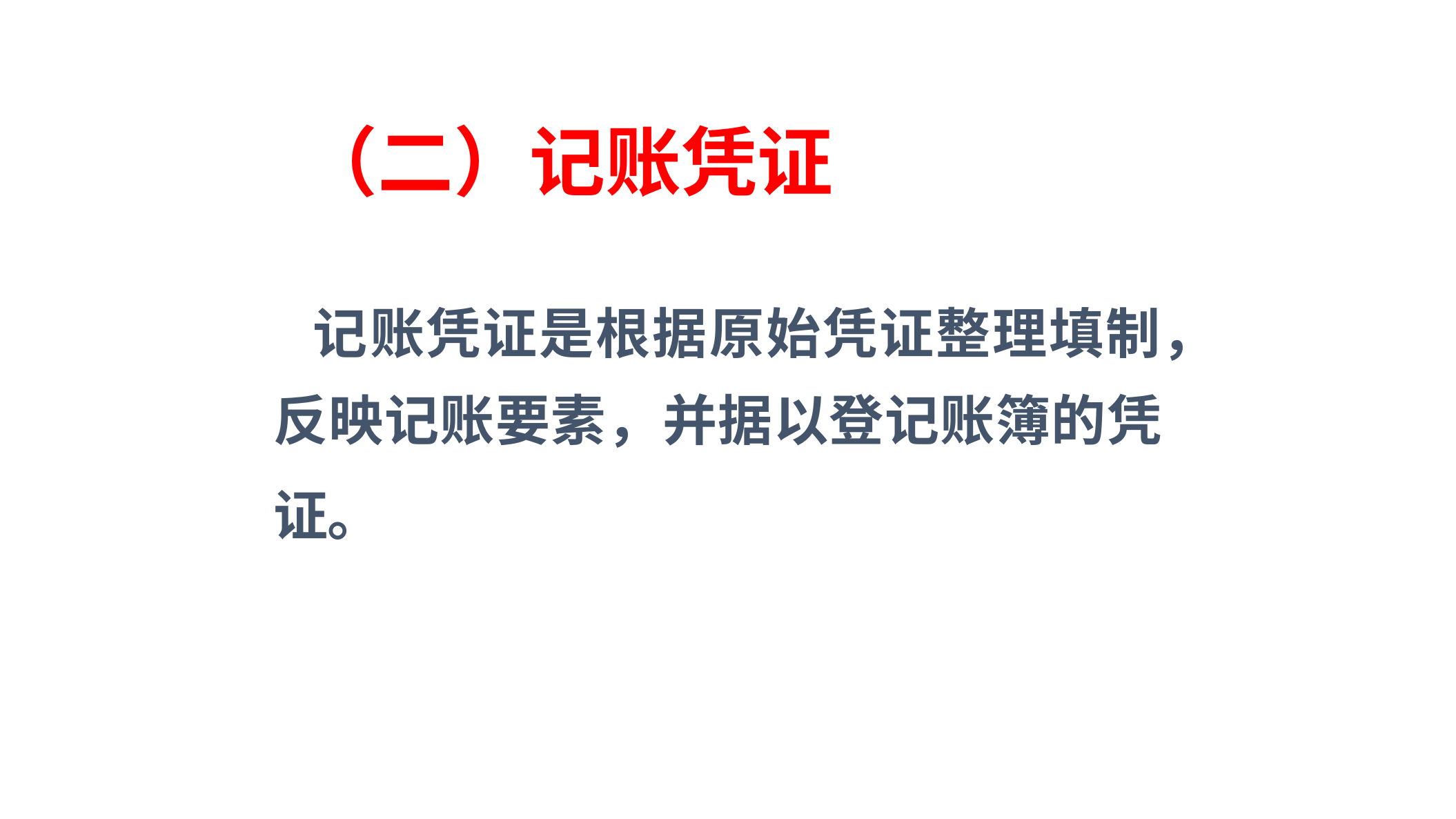

# （二）记账凭证
   记账凭证是根据原始凭证整理填制，反映记账要素，并据以登记账簿的凭证。